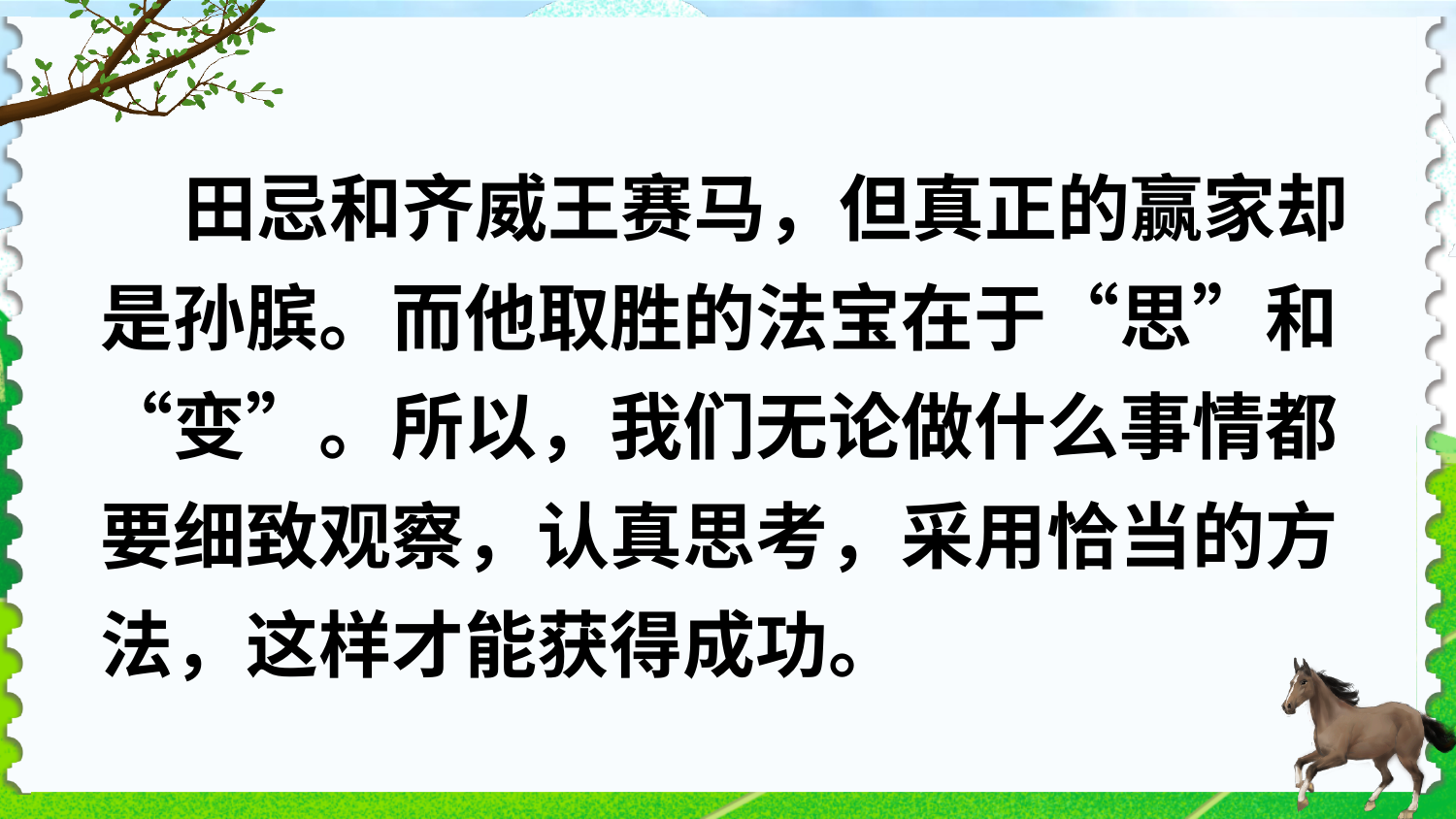

田忌和齐威王赛马，但真正的赢家却是孙膑。而他取胜的法宝在于“思”和“变”。所以，我们无论做什么事情都要细致观察，认真思考，采用恰当的方法，这样才能获得成功。